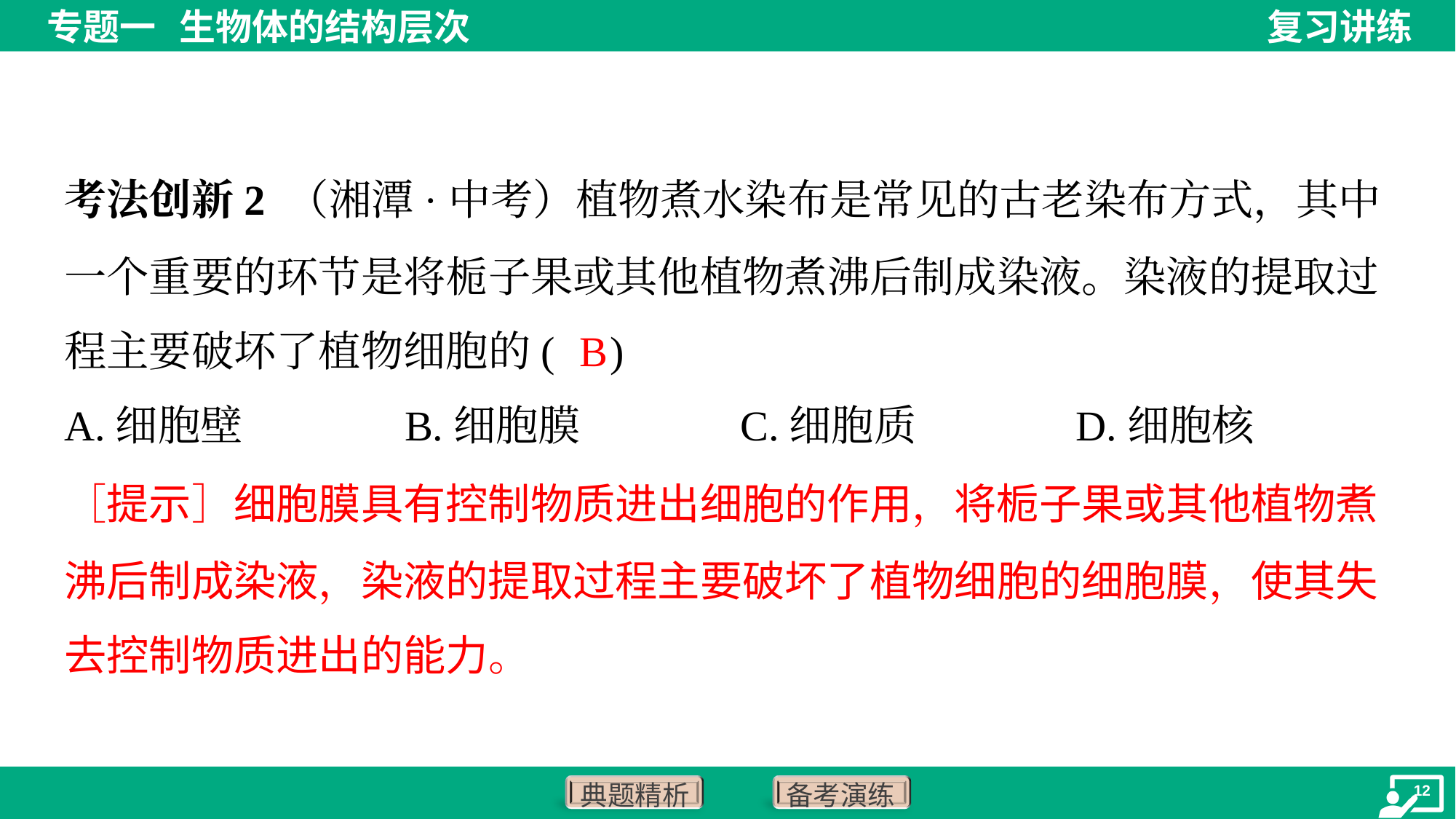

考法创新2 （湘潭·中考）植物煮水染布是常见的古老染布方式，其中
一个重要的环节是将栀子果或其他植物煮沸后制成染液。染液的提取过
程主要破坏了植物细胞的(     )
B
A.细胞壁	B.细胞膜	C.细胞质	D.细胞核
［提示］细胞膜具有控制物质进出细胞的作用，将栀子果或其他植物煮
沸后制成染液，染液的提取过程主要破坏了植物细胞的细胞膜，使其失
去控制物质进出的能力。